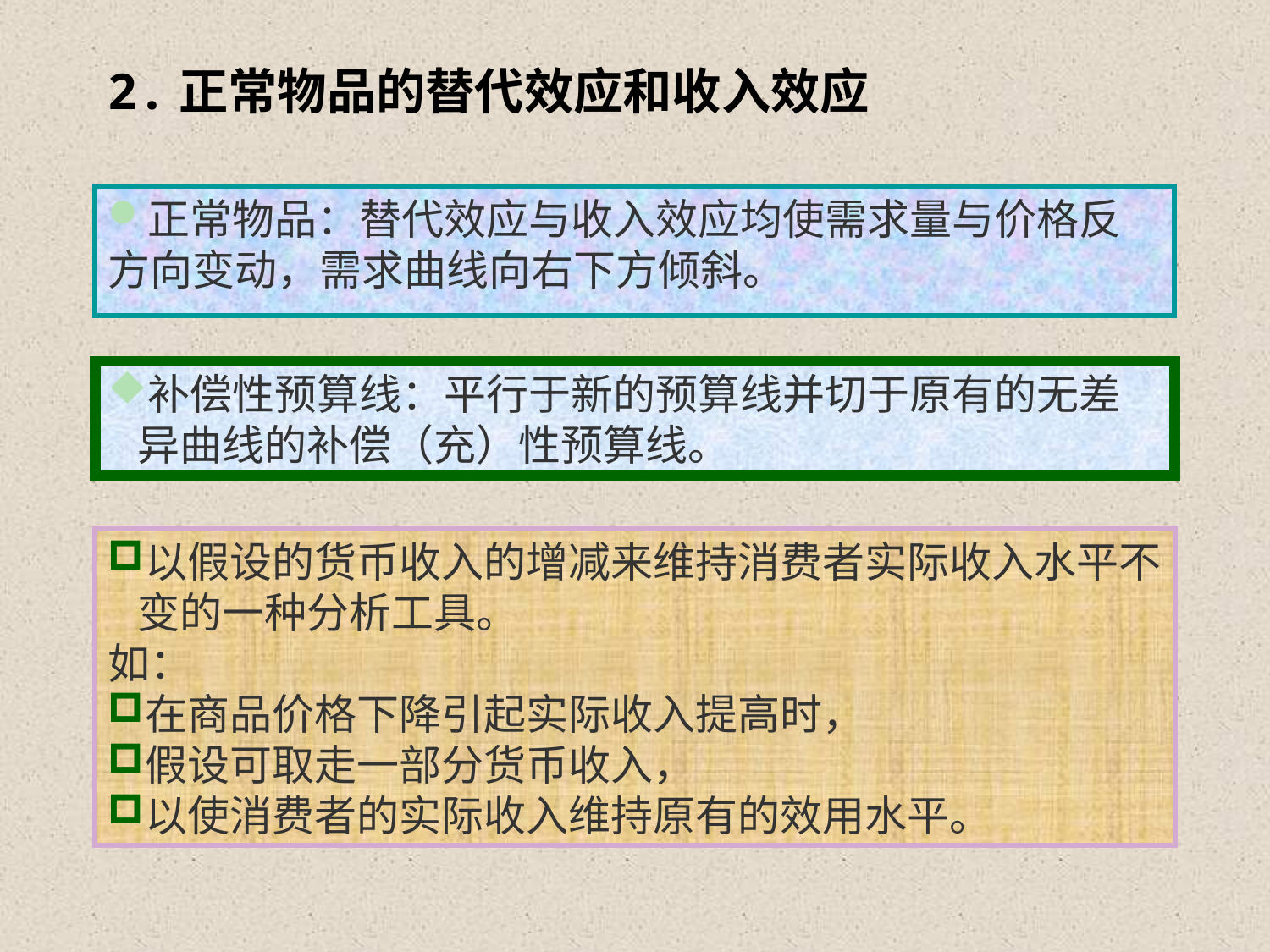

# 2.正常物品的替代效应和收入效应
正常物品：替代效应与收入效应均使需求量与价格反方向变动，需求曲线向右下方倾斜。
补偿性预算线：平行于新的预算线并切于原有的无差异曲线的补偿（充）性预算线。
以假设的货币收入的增减来维持消费者实际收入水平不变的一种分析工具。
如：
在商品价格下降引起实际收入提高时，
假设可取走一部分货币收入，
以使消费者的实际收入维持原有的效用水平。